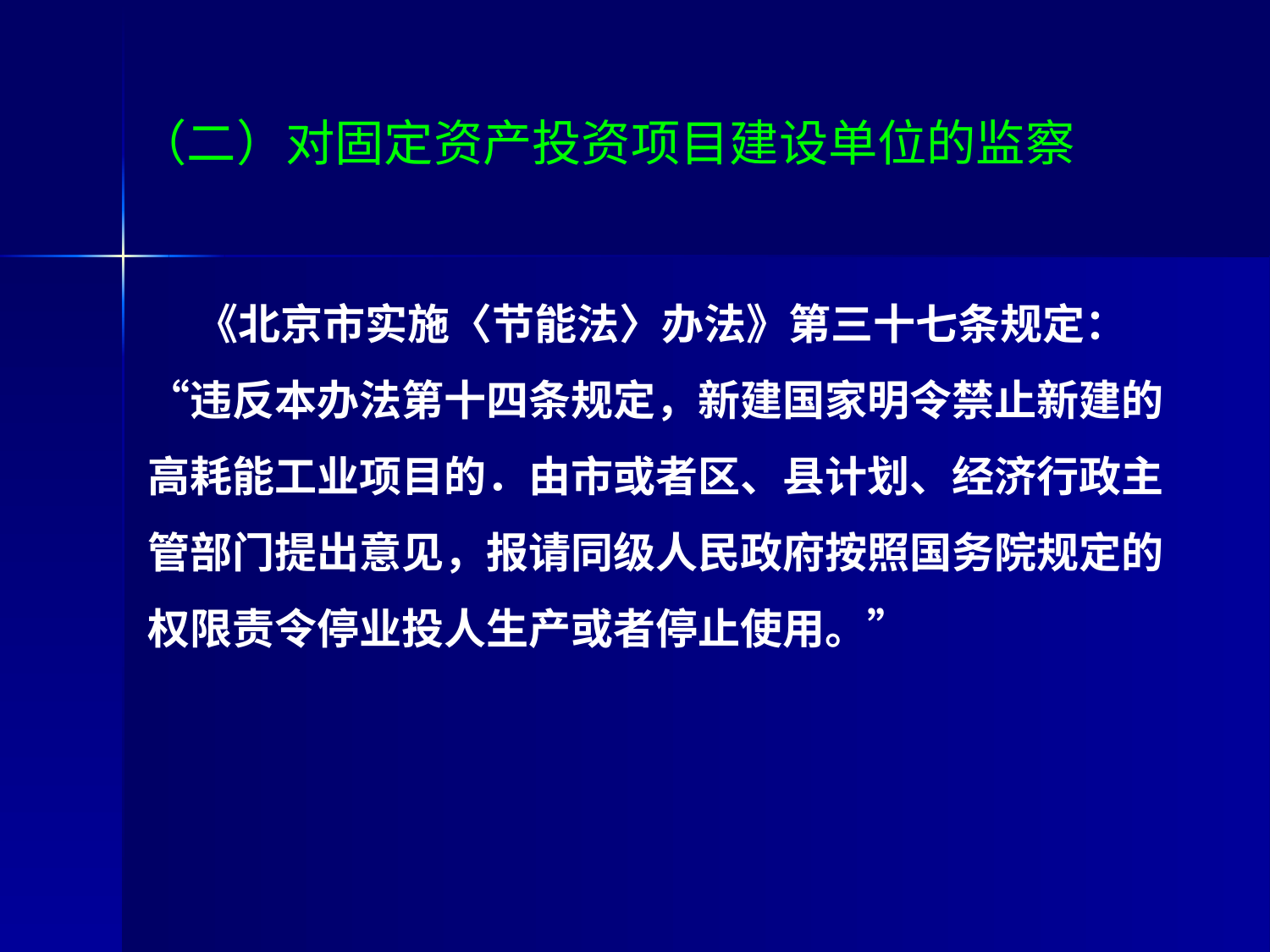

# （二）对固定资产投资项目建设单位的监察
    《北京市实施〈节能法〉办法》第三十七条规定：“违反本办法第十四条规定，新建国家明令禁止新建的高耗能工业项目的．由市或者区、县计划、经济行政主管部门提出意见，报请同级人民政府按照国务院规定的权限责令停业投人生产或者停止使用。”